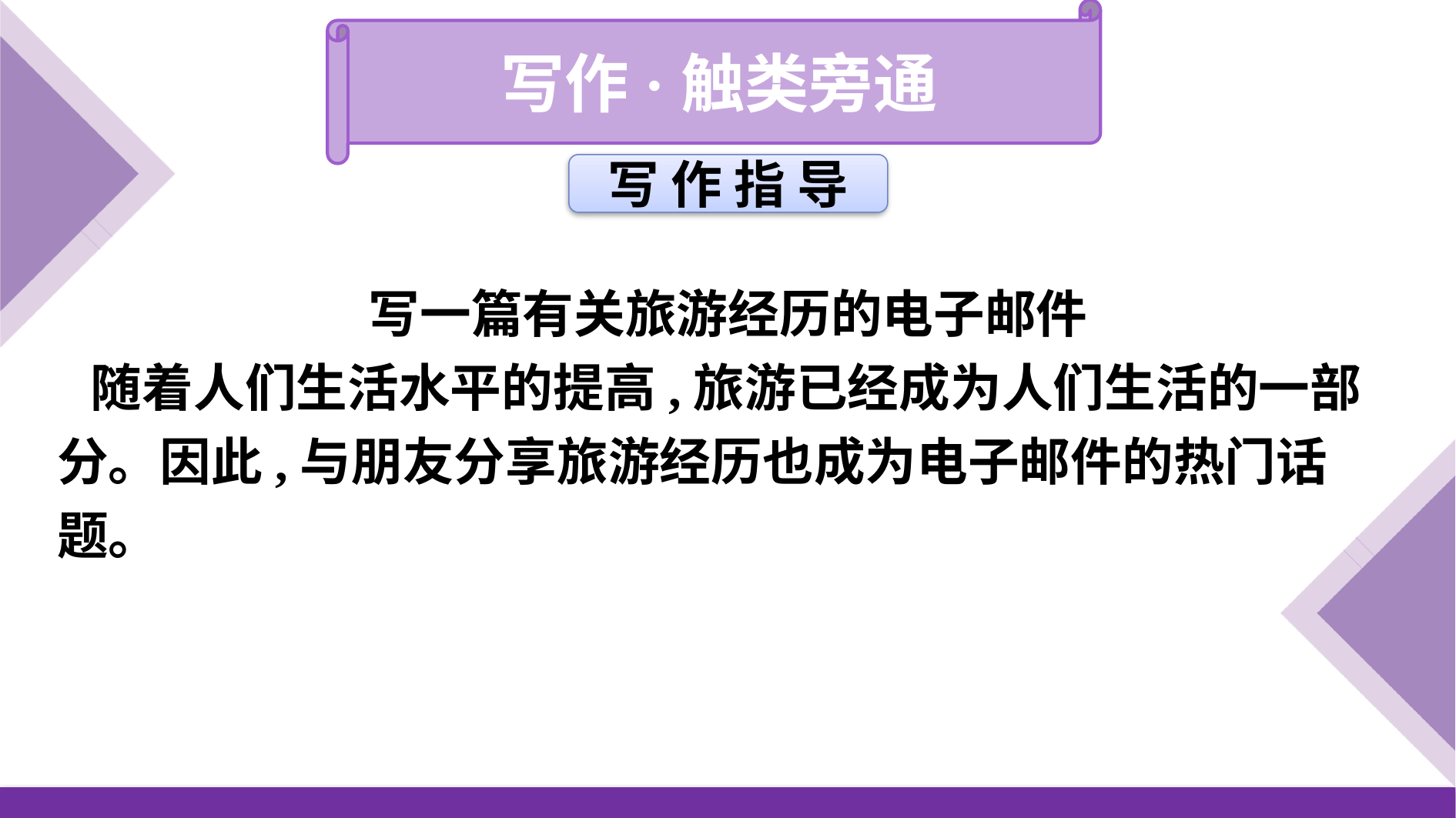

写作·触类旁通
写 作 指 导
写一篇有关旅游经历的电子邮件
随着人们生活水平的提高,旅游已经成为人们生活的一部分。因此,与朋友分享旅游经历也成为电子邮件的热门话题。